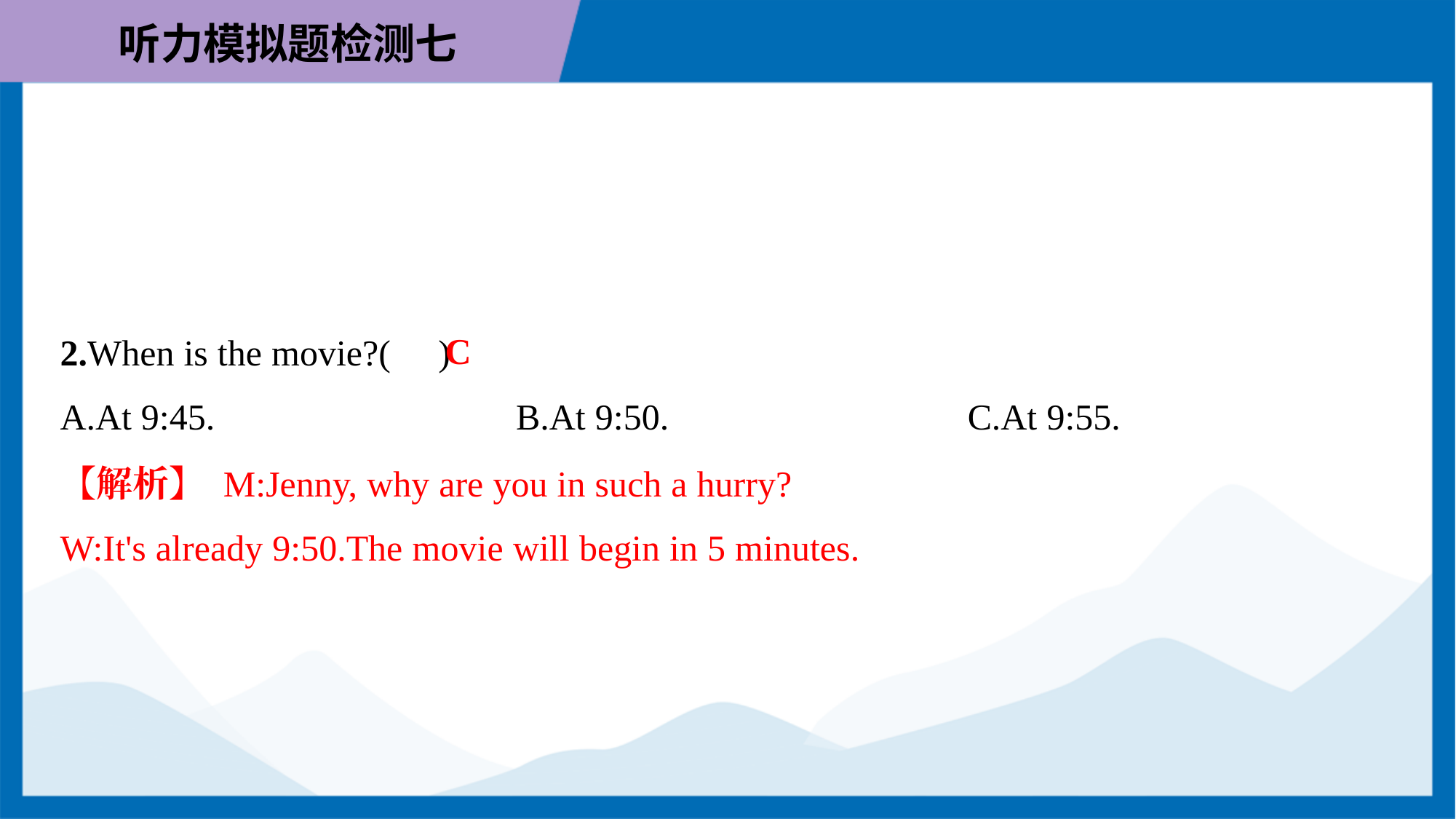

C
2.When is the movie?(     )
A.At 9:45.	B.At 9:50.	C.At 9:55.
【解析】 M:Jenny, why are you in such a hurry?
W:It's already 9:50.The movie will begin in 5 minutes.